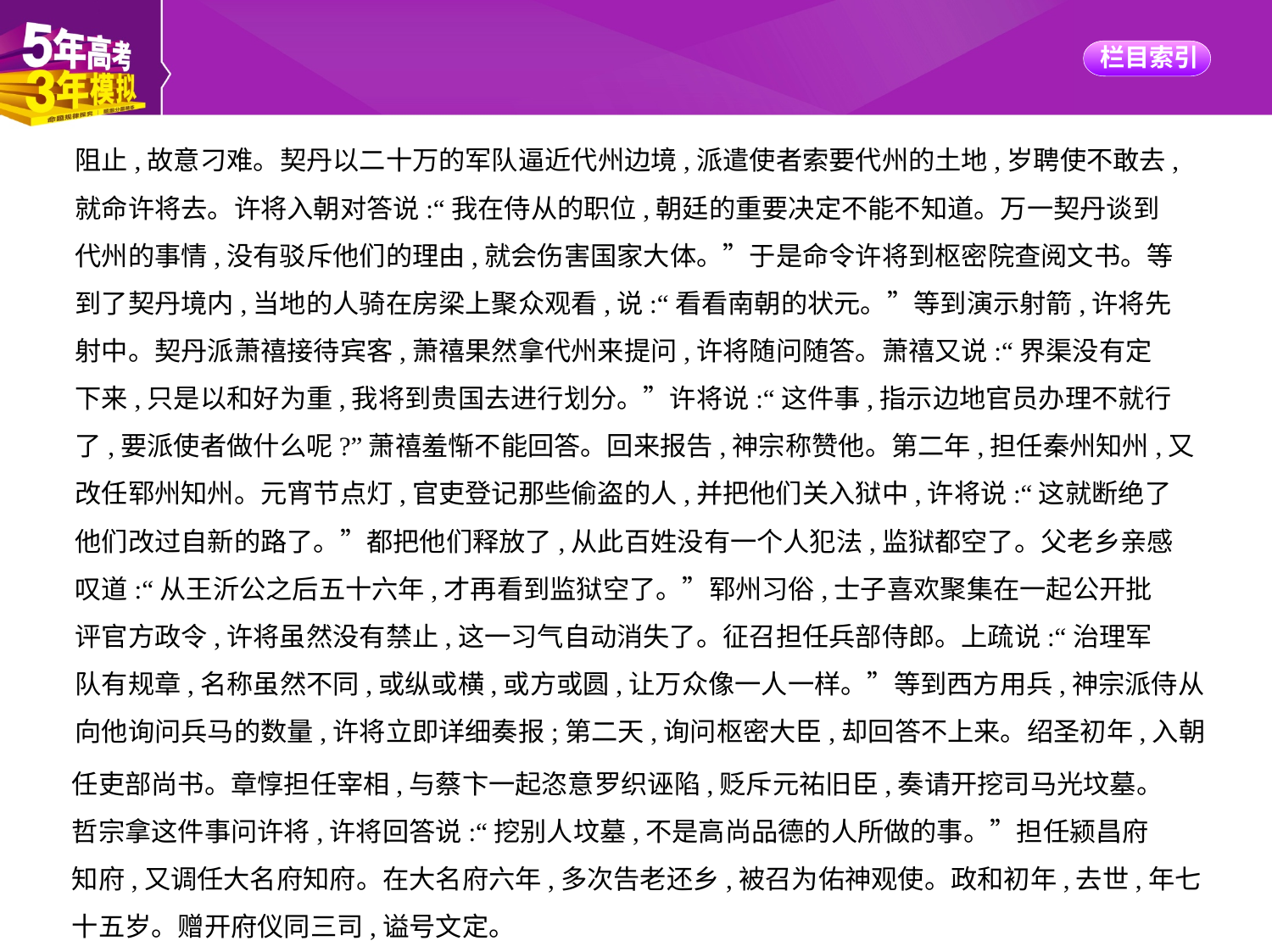

阻止,故意刁难。契丹以二十万的军队逼近代州边境,派遣使者索要代州的土地,岁聘使不敢去,
就命许将去。许将入朝对答说:“我在侍从的职位,朝廷的重要决定不能不知道。万一契丹谈到
代州的事情,没有驳斥他们的理由,就会伤害国家大体。”于是命令许将到枢密院查阅文书。等
到了契丹境内,当地的人骑在房梁上聚众观看,说:“看看南朝的状元。”等到演示射箭,许将先
射中。契丹派萧禧接待宾客,萧禧果然拿代州来提问,许将随问随答。萧禧又说:“界渠没有定
下来,只是以和好为重,我将到贵国去进行划分。”许将说:“这件事,指示边地官员办理不就行
了,要派使者做什么呢?”萧禧羞惭不能回答。回来报告,神宗称赞他。第二年,担任秦州知州,又
改任郓州知州。元宵节点灯,官吏登记那些偷盗的人,并把他们关入狱中,许将说:“这就断绝了
他们改过自新的路了。”都把他们释放了,从此百姓没有一个人犯法,监狱都空了。父老乡亲感
叹道:“从王沂公之后五十六年,才再看到监狱空了。”郓州习俗,士子喜欢聚集在一起公开批
评官方政令,许将虽然没有禁止,这一习气自动消失了。征召担任兵部侍郎。上疏说:“治理军
队有规章,名称虽然不同,或纵或横,或方或圆,让万众像一人一样。”等到西方用兵,神宗派侍从
向他询问兵马的数量,许将立即详细奏报;第二天,询问枢密大臣,却回答不上来。绍圣初年,入朝
任吏部尚书。章惇担任宰相,与蔡卞一起恣意罗织诬陷,贬斥元祐旧臣,奏请开挖司马光坟墓。
哲宗拿这件事问许将,许将回答说:“挖别人坟墓,不是高尚品德的人所做的事。”担任颍昌府
知府,又调任大名府知府。在大名府六年,多次告老还乡,被召为佑神观使。政和初年,去世,年七
十五岁。赠开府仪同三司,谥号文定。